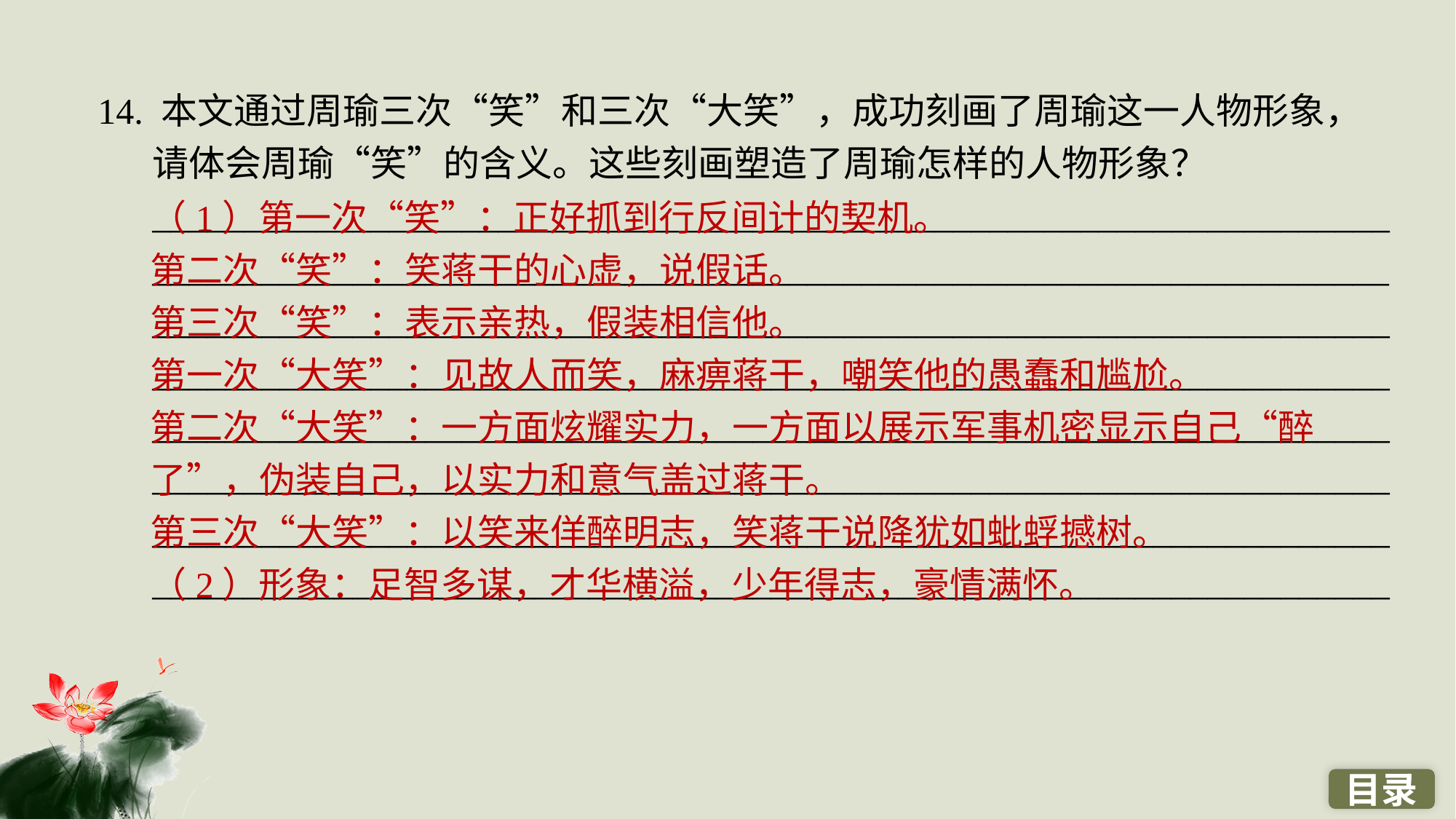

14. 本文通过周瑜三次“笑”和三次“大笑”，成功刻画了周瑜这一人物形象，请体会周瑜“笑”的含义。这些刻画塑造了周瑜怎样的人物形象？________________________________________________________________________________________________________________________________________________________________________________________________________________________________________________________________________________________________________________________________________________________________________________________________________________________________________________________________________________________________________________________________________________________________
（1）第一次“笑”：正好抓到行反间计的契机。
第二次“笑”：笑蒋干的心虚，说假话。
第三次“笑”：表示亲热，假装相信他。
第一次“大笑”：见故人而笑，麻痹蒋干，嘲笑他的愚蠢和尴尬。
第二次“大笑”：一方面炫耀实力，一方面以展示军事机密显示自己“醉了”，伪装自己，以实力和意气盖过蒋干。
第三次“大笑”：以笑来佯醉明志，笑蒋干说降犹如蚍蜉撼树。
（2）形象：足智多谋，才华横溢，少年得志，豪情满怀。